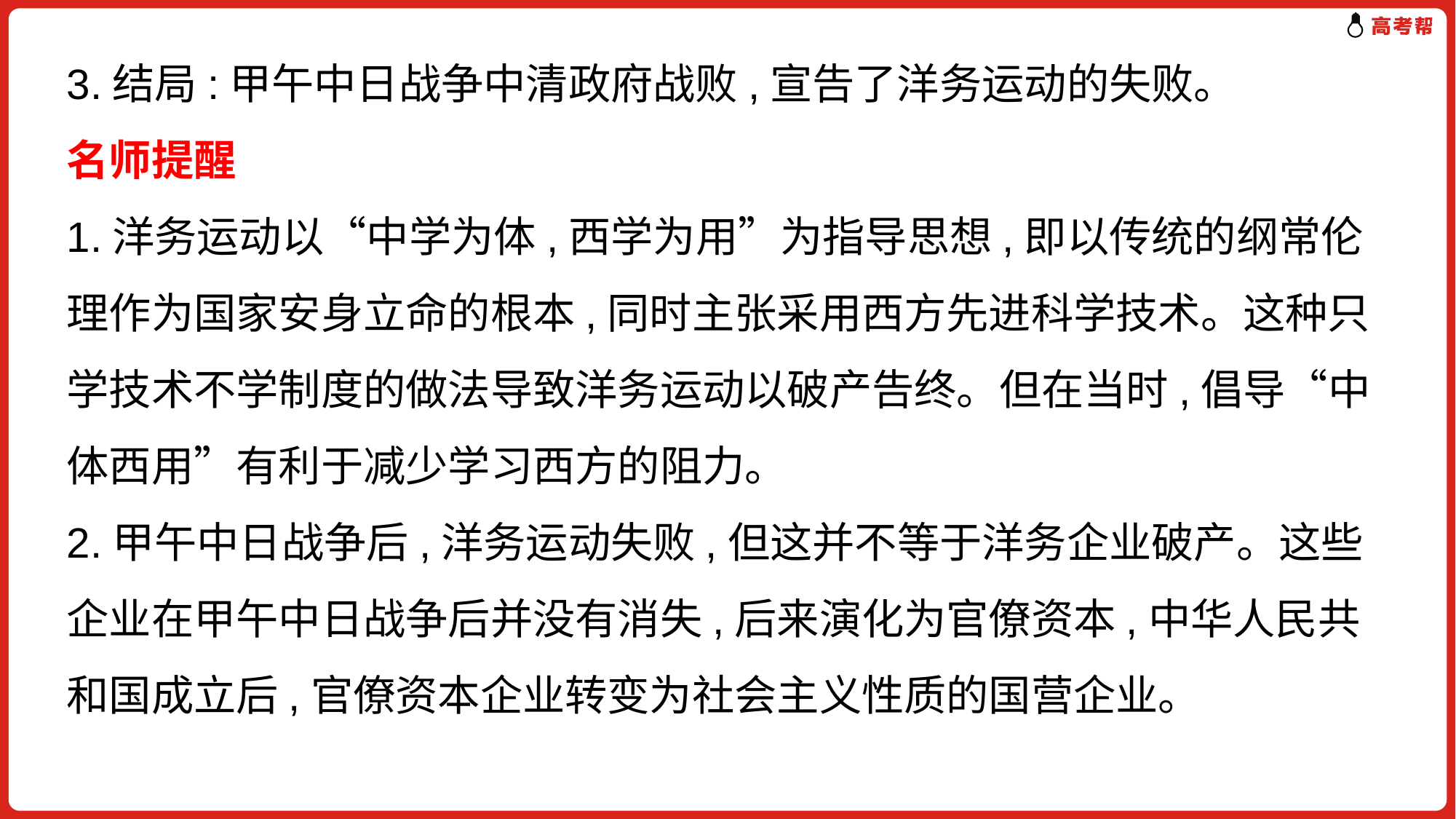

3.结局:甲午中日战争中清政府战败,宣告了洋务运动的失败。
名师提醒
1.洋务运动以“中学为体,西学为用”为指导思想,即以传统的纲常伦理作为国家安身立命的根本,同时主张采用西方先进科学技术。这种只学技术不学制度的做法导致洋务运动以破产告终。但在当时,倡导“中体西用”有利于减少学习西方的阻力。
2.甲午中日战争后,洋务运动失败,但这并不等于洋务企业破产。这些企业在甲午中日战争后并没有消失,后来演化为官僚资本,中华人民共和国成立后,官僚资本企业转变为社会主义性质的国营企业。